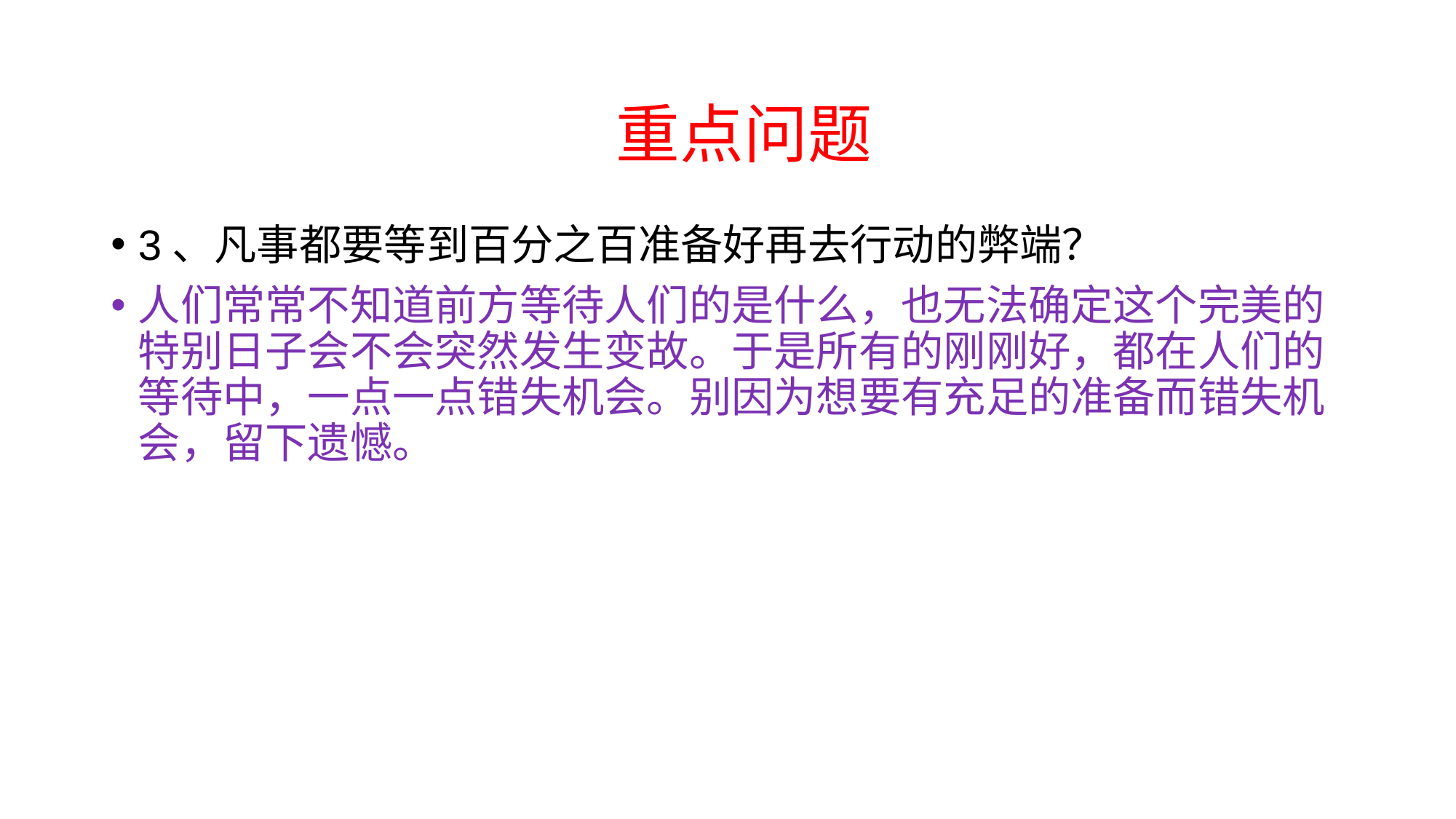

# 重点问题
3、凡事都要等到百分之百准备好再去行动的弊端？
人们常常不知道前方等待人们的是什么，也无法确定这个完美的特别日子会不会突然发生变故。于是所有的刚刚好，都在人们的等待中，一点一点错失机会。别因为想要有充足的准备而错失机会，留下遗憾。